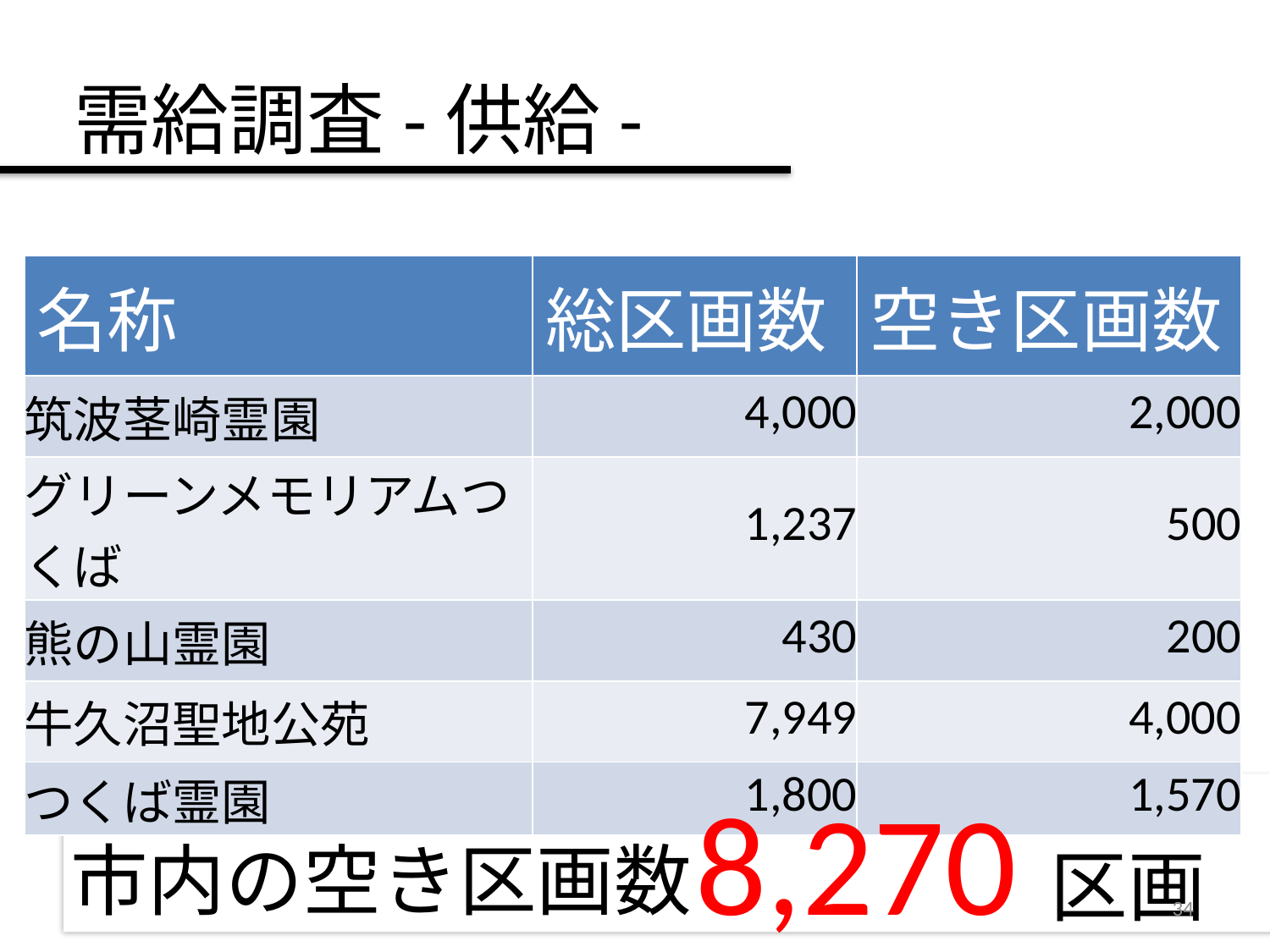

# 需給調査-供給-
| 名称 | 総区画数 | 空き区画数 |
| --- | --- | --- |
| 筑波茎崎霊園 | 4,000 | 2,000 |
| グリーンメモリアムつくば | 1,237 | 500 |
| 熊の山霊園 | 430 | 200 |
| 牛久沼聖地公苑 | 7,949 | 4,000 |
| つくば霊園 | 1,800 | 1,570 |
8,270区画

市内の空き区画数
34